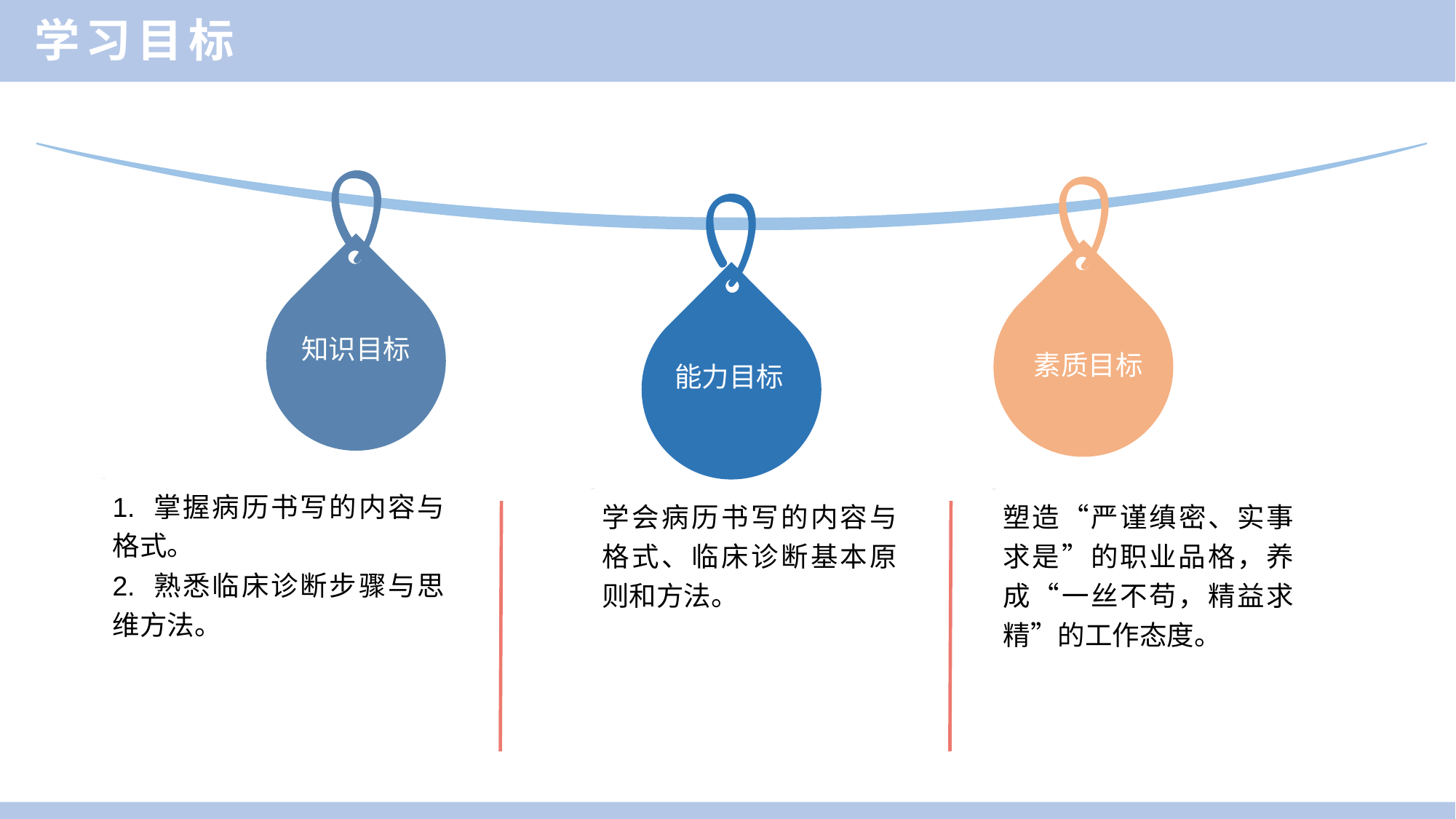

学习目标

知识目标

素质目标

能力目标
1. 掌握病历书写的内容与格式。
2. 熟悉临床诊断步骤与思维方法。
学会病历书写的内容与格式、临床诊断基本原则和方法。
塑造“严谨缜密、实事求是”的职业品格，养成“一丝不苟，精益求精”的工作态度。